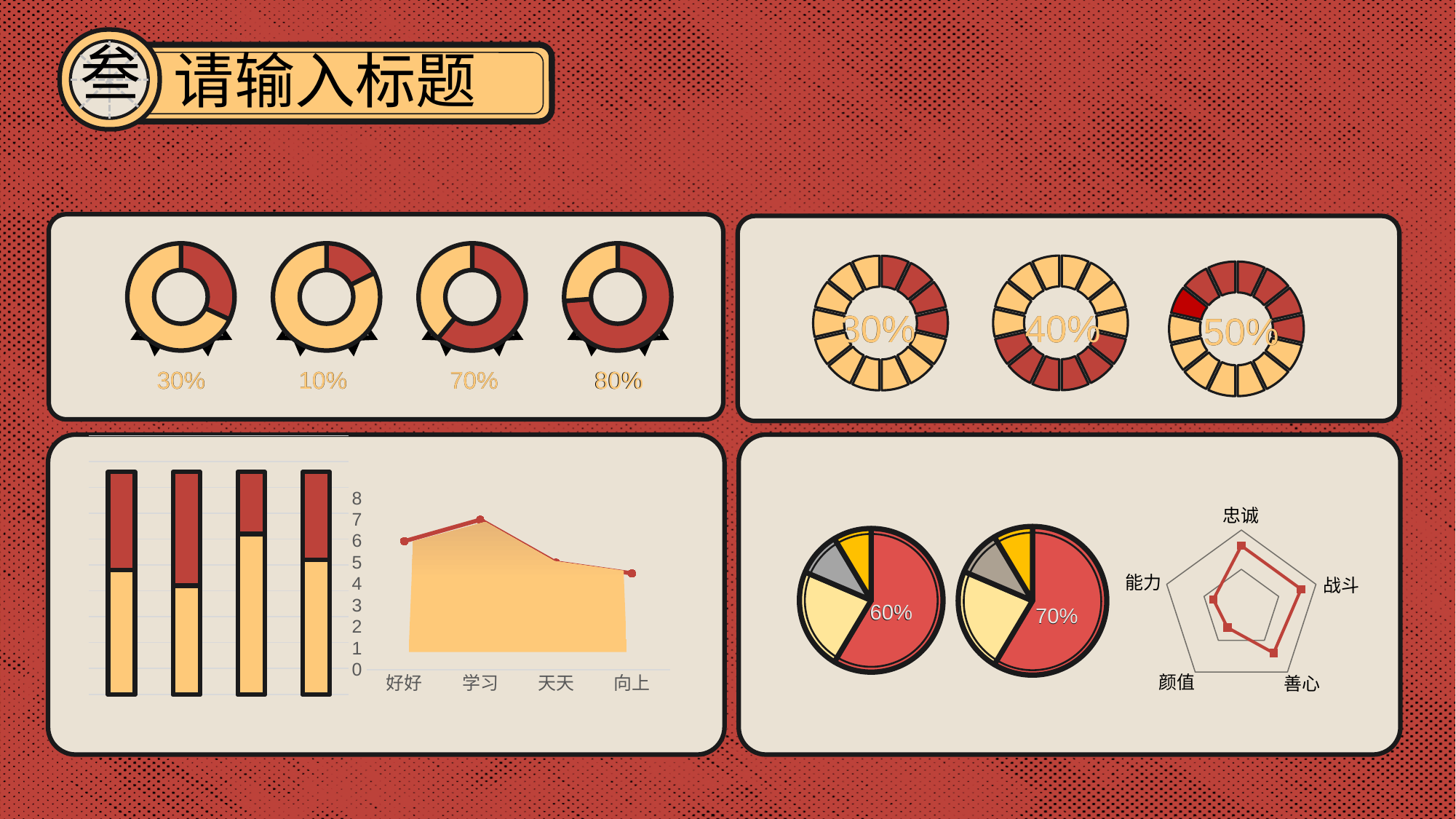

叁
请输入标题

### Chart

| Category | 销售额 |
|---|---|
| 第一季度 | 5.0 |
| 第二季度 | 5.0 |
| 第三季度 | 5.0 |
| 第四季度 | 5.0 |
40%

### Chart

| Category | 销售额 |
|---|---|
| 第一季度 | 5.0 |
| 第二季度 | 5.0 |
| 第三季度 | 5.0 |
| 第四季度 | 5.0 |

### Chart

| Category | 销售额 |
|---|---|
| 第一季度 | 5.0 |
| 第二季度 | 5.0 |
| 第三季度 | 5.0 |
| 第四季度 | 5.0 |
30%
30%
40%
50%
50%

### Chart

| Category | 列1 |
|---|---|
| 第一季度 | 1.5 |
| 第二季度 | 3.2 |
30%
30%

### Chart

| Category | 列1 |
|---|---|
| 第一季度 | 1.5 |
| 第二季度 | 7.0 |
10%
10%

### Chart

| Category | 列1 |
|---|---|
| 第一季度 | 5.0 |
| 第二季度 | 3.2 |
70%
70%

### Chart

| Category | 列1 |
|---|---|
| 第一季度 | 9.0 |
| 第二季度 | 3.2 |
80%
80%

### Chart

| Category | 系列 1 | 系列 2 |
|---|---|---|
| 类别 1 | 4.3 | 2.4 |
| 类别 2 | 4.3 | 2.1 |
| 类别 3 | 4.3 | 3.1 |
| 类别 4 | 4.3 | 2.6 |

### Chart

| Category | 系列 1 | 列1 | 列2 |
|---|---|---|---|
| 好好 | 6.0 | None | None |
| 学习 | 7.0 | None | None |
| 天天 | 5.0 | None | None |
| 向上 | 4.5 | None | None |
忠诚

### Chart

| Category | 系列 1 |
|---|---|
| 37261 | 32.0 |
| 37262 | 32.0 |
| 37263 | 28.0 |
| 37264 | 12.0 |
| 37265 | 15.0 |
能力
战斗
颜值
善心

### Chart

| Category | 销售额 |
|---|---|
| 第一季度 | 8.2 |
| 第二季度 | 3.2 |
| 第三季度 | 1.4 |
| 第四季度 | 1.2 |

### Chart

| Category | 销售额 |
|---|---|
| 第一季度 | 8.2 |
| 第二季度 | 3.2 |
| 第三季度 | 1.4 |
| 第四季度 | 1.2 |

60%
60%
70%
70%